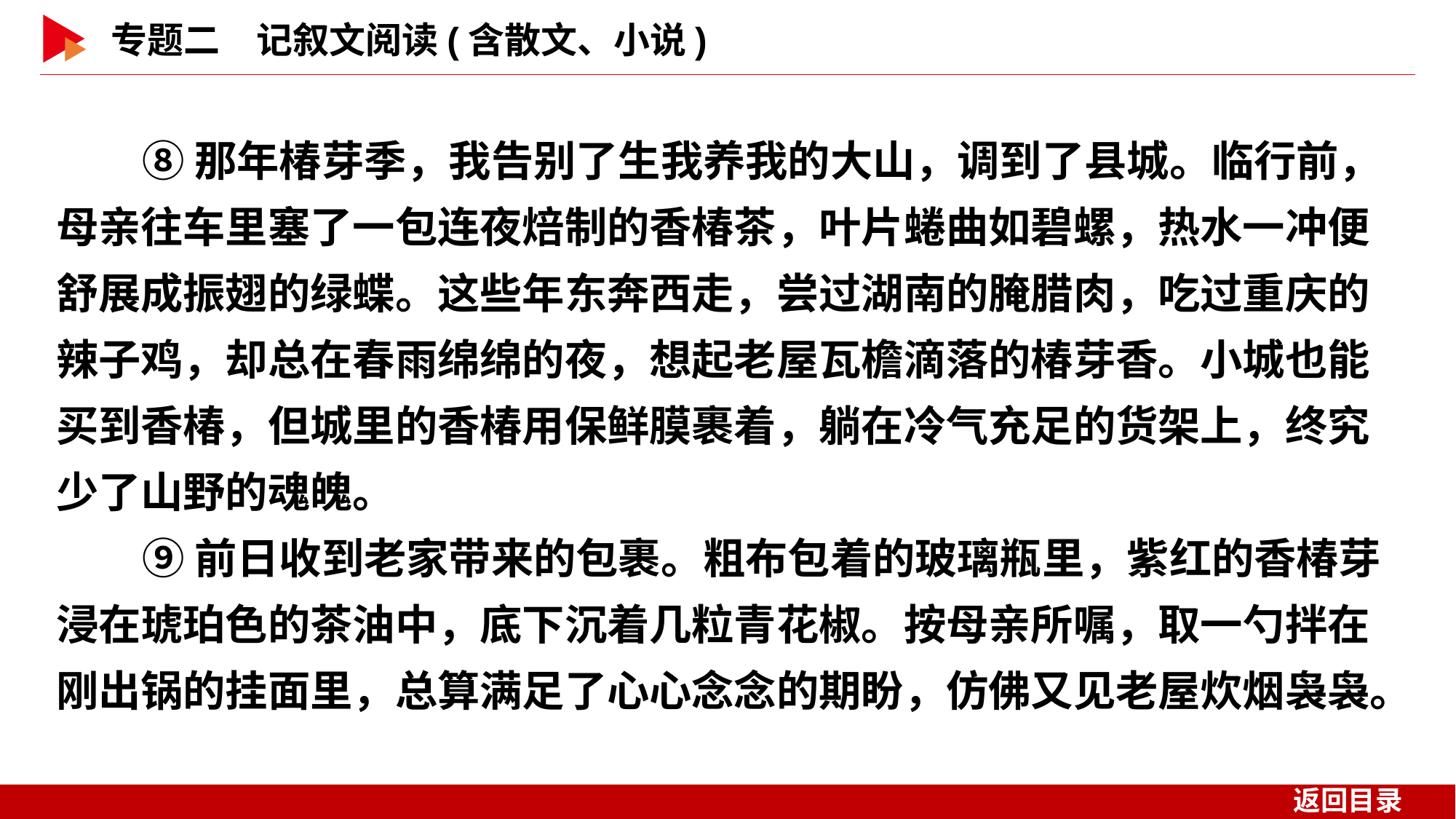

⑧那年椿芽季，我告别了生我养我的大山，调到了县城。临行前，母亲往车里塞了一包连夜焙制的香椿茶，叶片蜷曲如碧螺，热水一冲便舒展成振翅的绿蝶。这些年东奔西走，尝过湖南的腌腊肉，吃过重庆的辣子鸡，却总在春雨绵绵的夜，想起老屋瓦檐滴落的椿芽香。小城也能买到香椿，但城里的香椿用保鲜膜裹着，躺在冷气充足的货架上，终究少了山野的魂魄。
⑨前日收到老家带来的包裹。粗布包着的玻璃瓶里，紫红的香椿芽浸在琥珀色的茶油中，底下沉着几粒青花椒。按母亲所嘱，取一勺拌在刚出锅的挂面里，总算满足了心心念念的期盼，仿佛又见老屋炊烟袅袅。